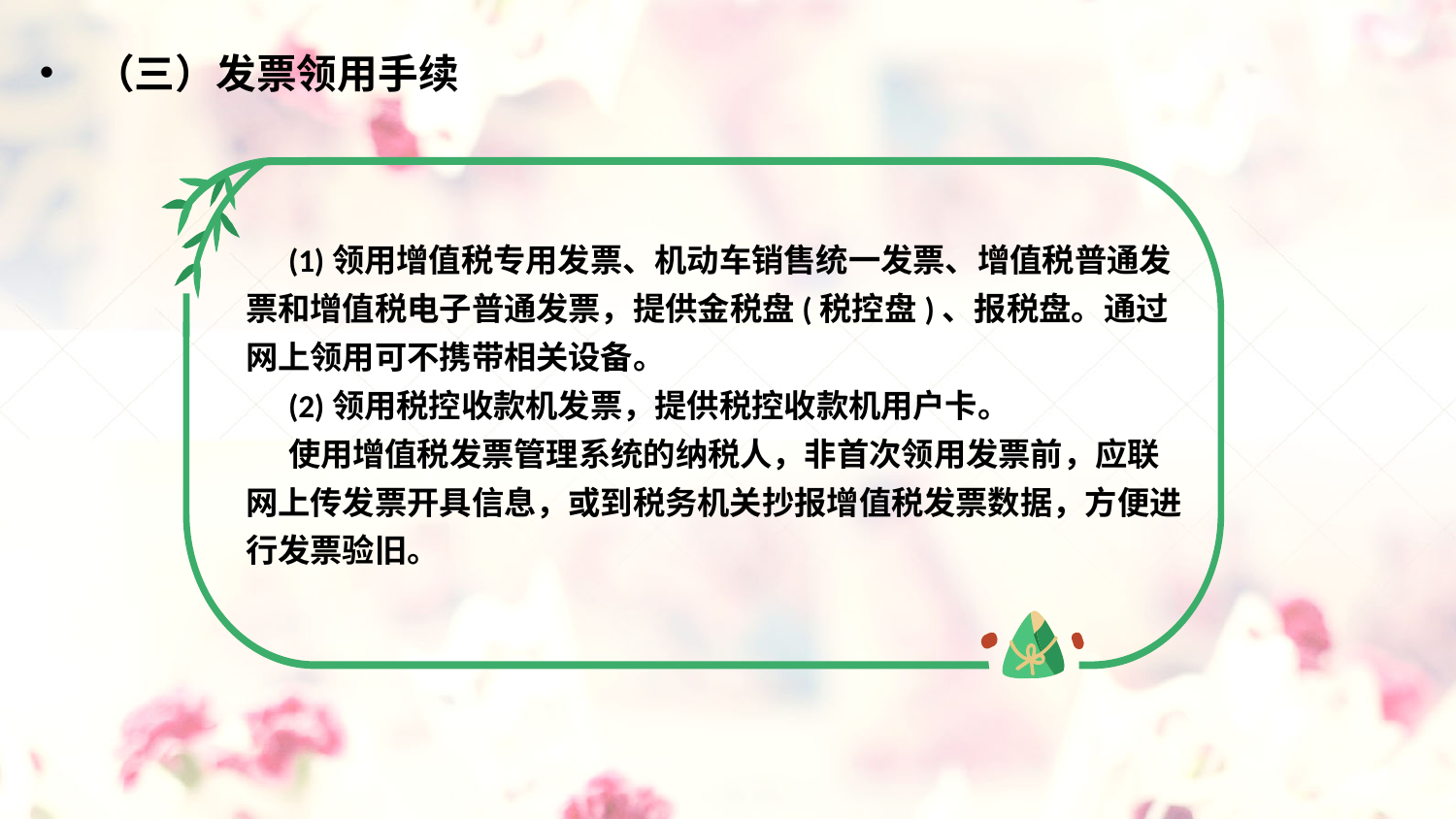

（三）发票领用手续

(1)领用增值税专用发票、机动车销售统一发票、增值税普通发票和增值税电子普通发票，提供金税盘(税控盘)、报税盘。通过网上领用可不携带相关设备。
(2)领用税控收款机发票，提供税控收款机用户卡。
使用增值税发票管理系统的纳税人，非首次领用发票前，应联网上传发票开具信息，或到税务机关抄报增值税发票数据，方便进行发票验旧。